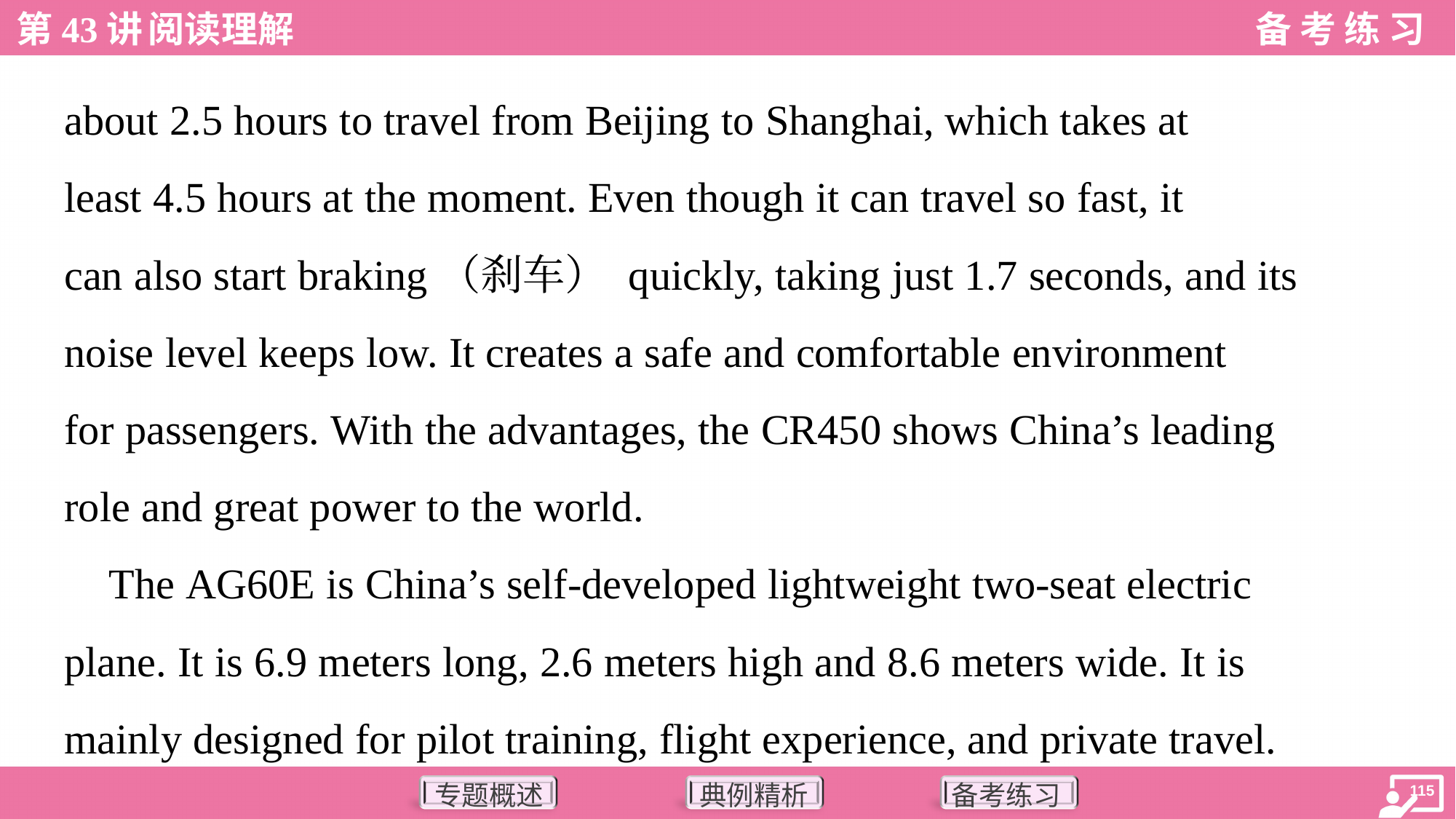

about 2.5 hours to travel from Beijing to Shanghai, which takes at
least 4.5 hours at the moment. Even though it can travel so fast, it
can also start braking（刹车） quickly, taking just 1.7 seconds, and its
noise level keeps low. It creates a safe and comfortable environment
for passengers. With the advantages, the CR450 shows China’s leading
role and great power to the world.
    The AG60E is China’s self-developed lightweight two-seat electric
plane. It is 6.9 meters long, 2.6 meters high and 8.6 meters wide. It is
mainly designed for pilot training, flight experience, and private travel.